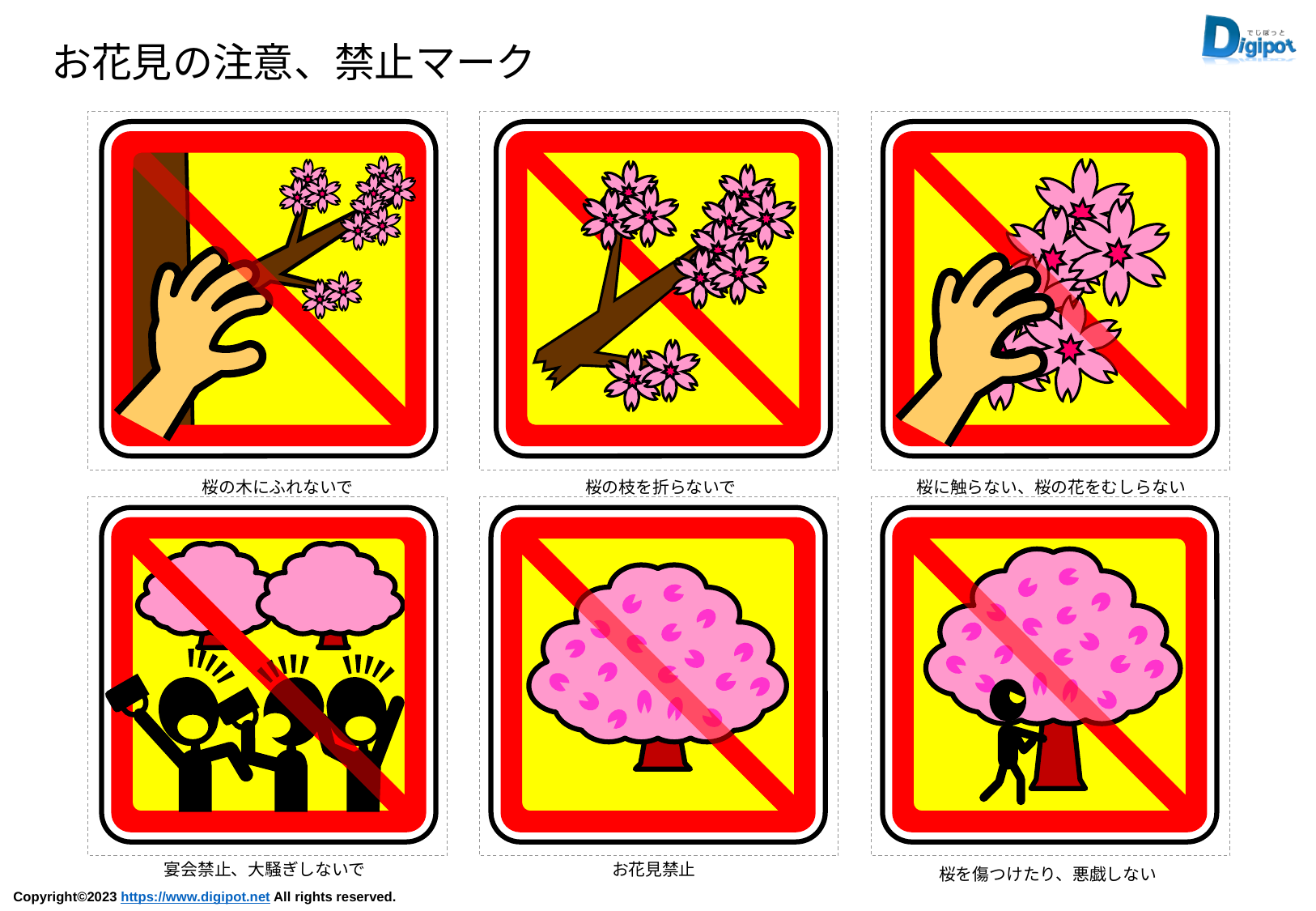

お花見の注意、禁止マーク

桜の木にふれないで
桜の枝を折らないで
桜に触らない、桜の花をむしらない

宴会禁止、大騒ぎしないで
お花見禁止
桜を傷つけたり、悪戯しない